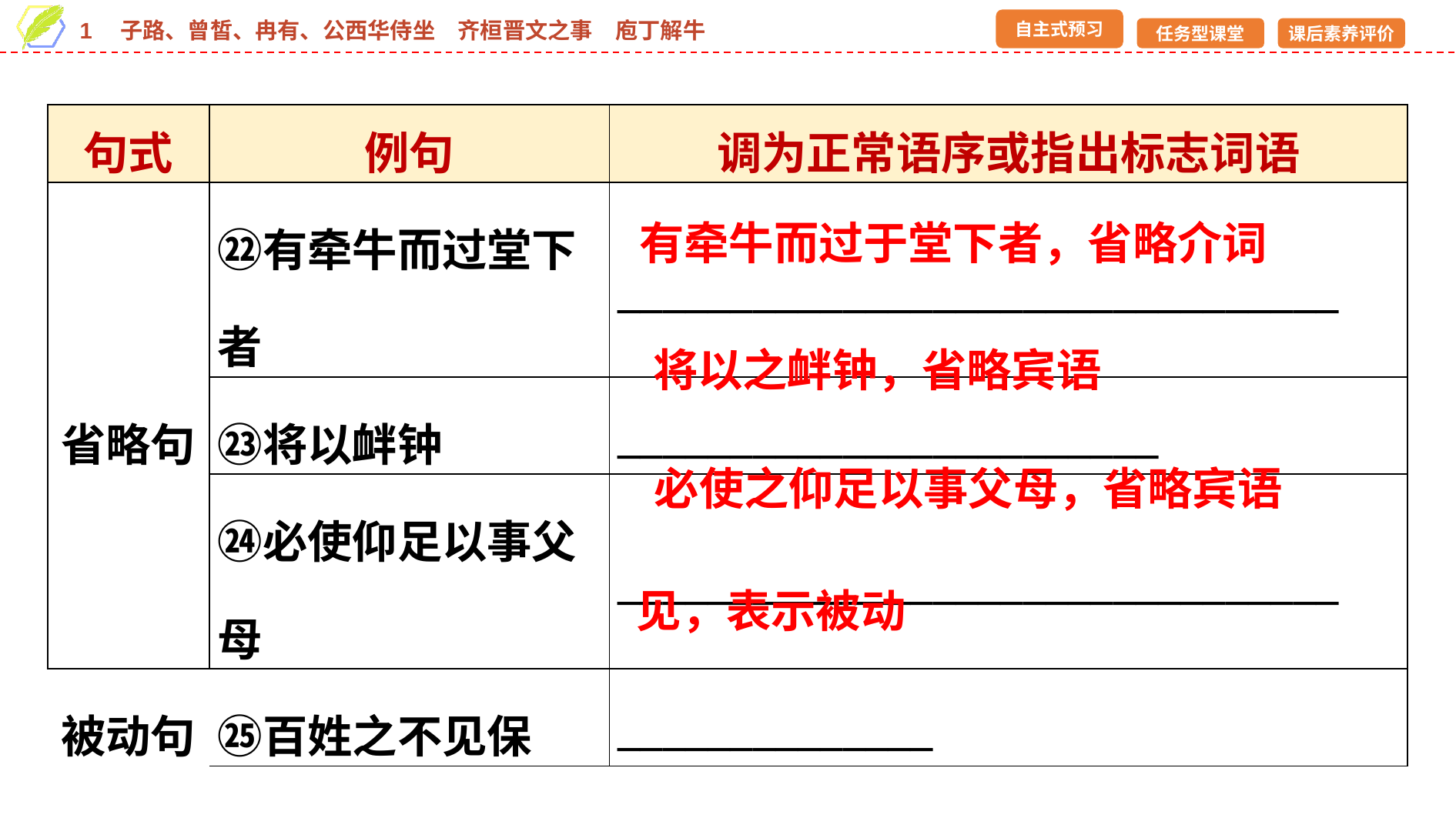

| 句式 | 例句 | 调为正常语序或指出标志词语 |
| --- | --- | --- |
| 省略句 | ㉒有牵牛而过堂下者 | \_\_\_\_\_\_\_\_\_\_\_\_\_\_\_\_\_\_\_\_\_\_\_\_\_\_\_\_\_\_\_\_ |
|  | ㉓将以衅钟 | \_\_\_\_\_\_\_\_\_\_\_\_\_\_\_\_\_\_\_\_\_\_\_\_ |
|  | ㉔必使仰足以事父母 | \_\_\_\_\_\_\_\_\_\_\_\_\_\_\_\_\_\_\_\_\_\_\_\_\_\_\_\_\_\_\_\_ |
| 被动句 | ㉕百姓之不见保 | \_\_\_\_\_\_\_\_\_\_\_\_\_\_ |
有牵牛而过于堂下者，省略介词
将以之衅钟，省略宾语
必使之仰足以事父母，省略宾语
见，表示被动